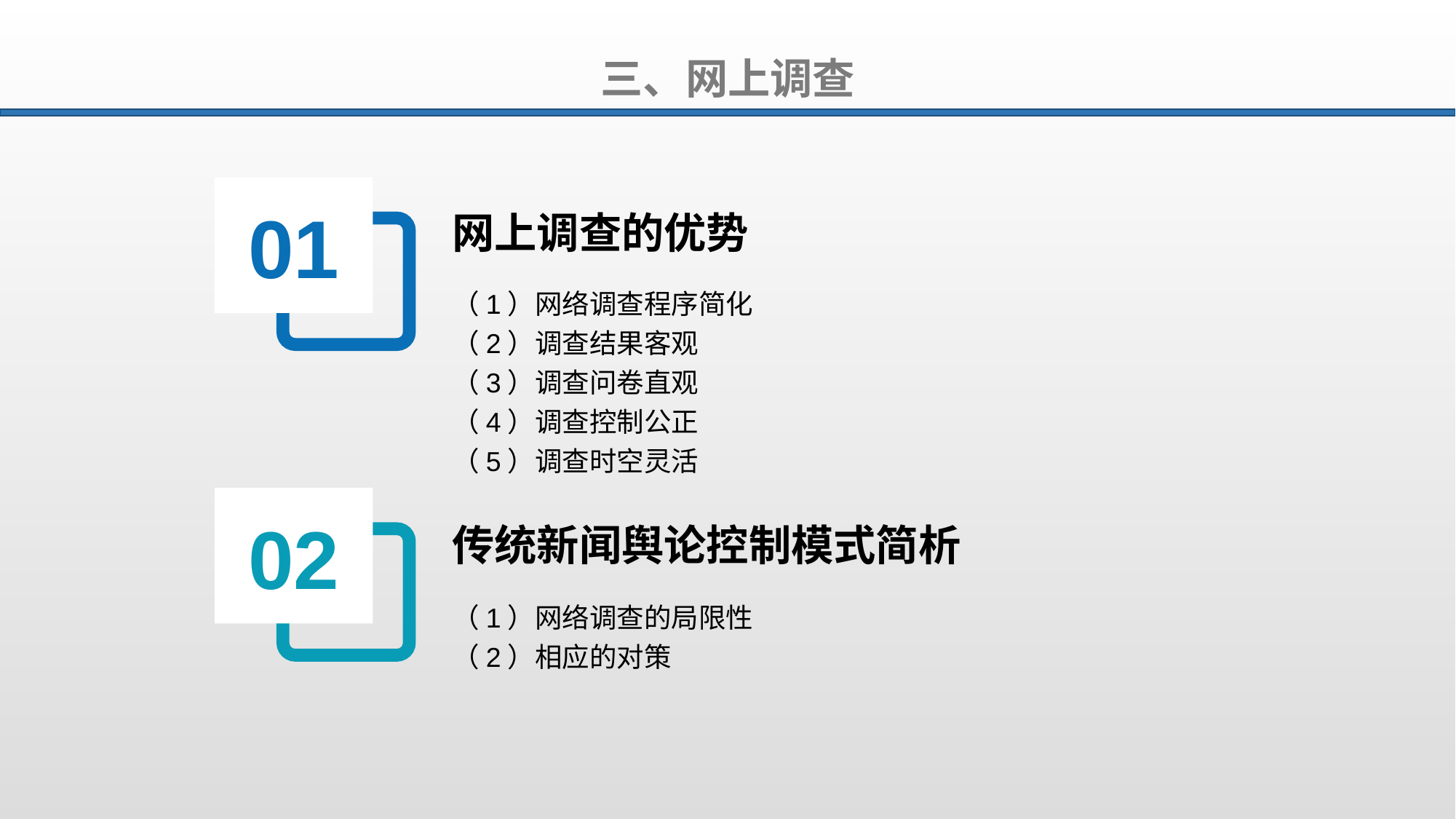

三、网上调查

01
网上调查的优势

（1）网络调查程序简化
（2）调查结果客观
（3）调查问卷直观
（4）调查控制公正
（5）调查时空灵活

02
传统新闻舆论控制模式简析

（1）网络调查的局限性
（2）相应的对策